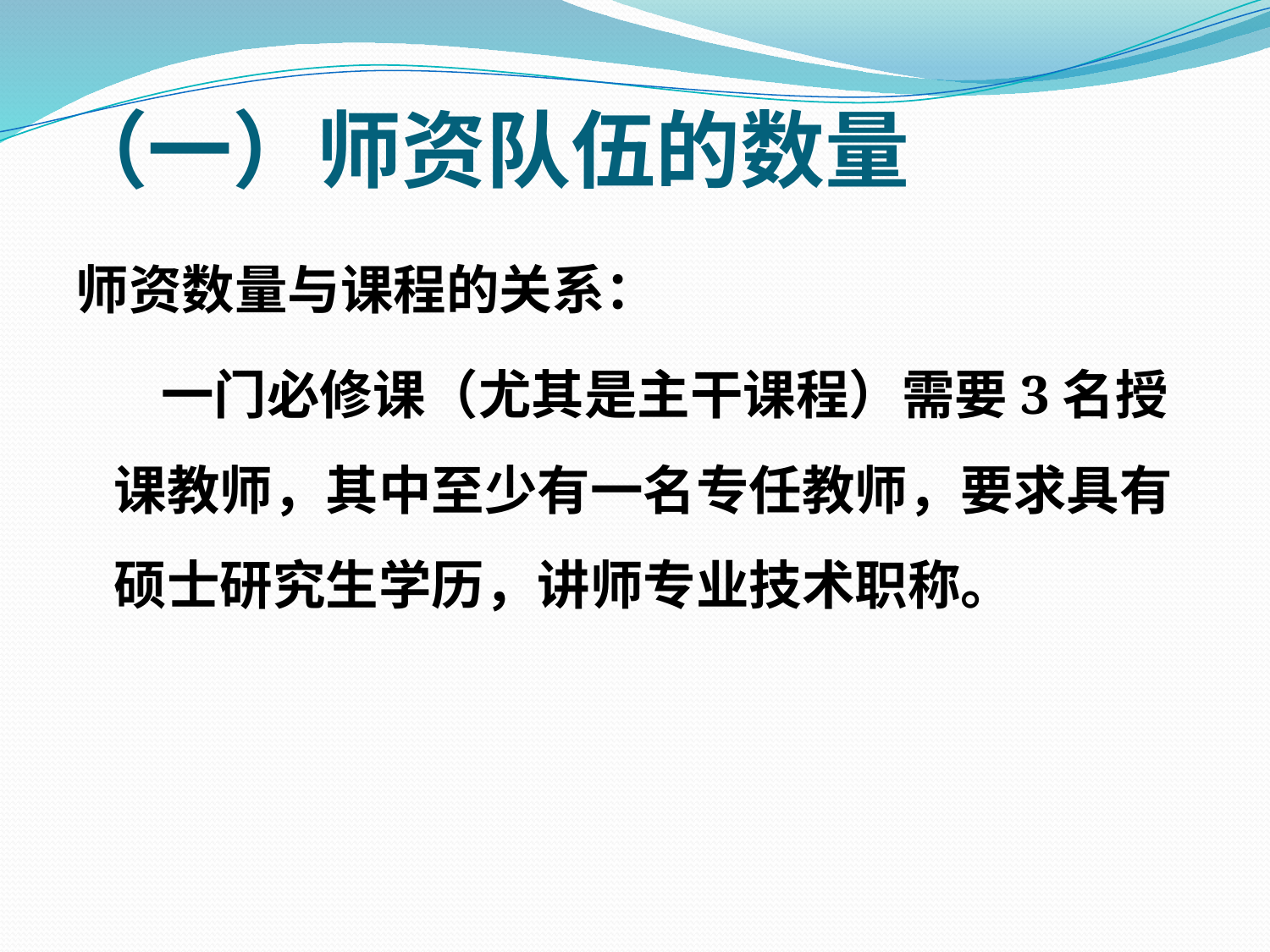

# （一）师资队伍的数量
师资数量与课程的关系：
      一门必修课（尤其是主干课程）需要3名授课教师，其中至少有一名专任教师，要求具有硕士研究生学历，讲师专业技术职称。